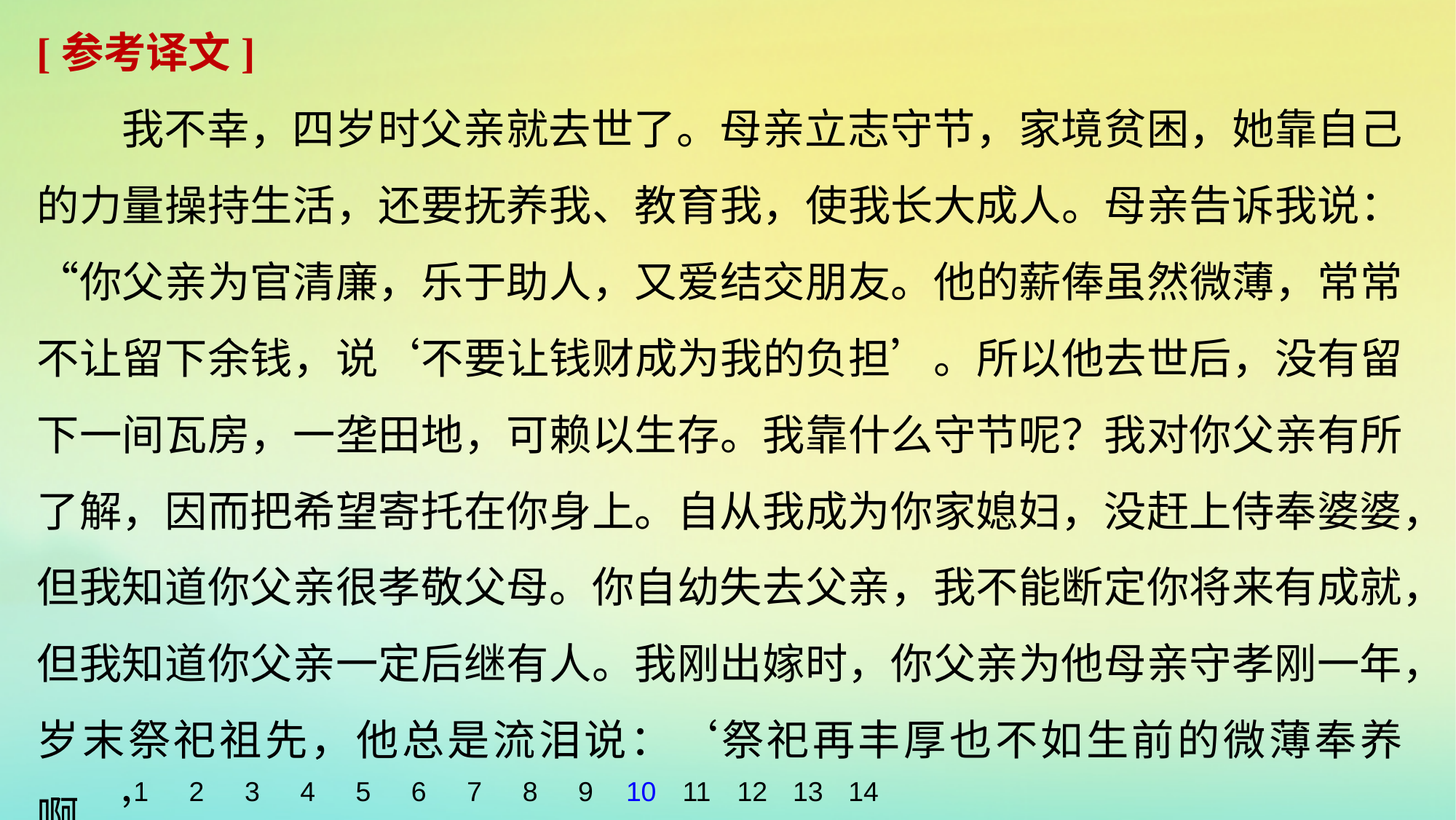

[参考译文]
我不幸，四岁时父亲就去世了。母亲立志守节，家境贫困，她靠自己的力量操持生活，还要抚养我、教育我，使我长大成人。母亲告诉我说：“你父亲为官清廉，乐于助人，又爱结交朋友。他的薪俸虽然微薄，常常不让留下余钱，说‘不要让钱财成为我的负担’。所以他去世后，没有留下一间瓦房，一垄田地，可赖以生存。我靠什么守节呢？我对你父亲有所了解，因而把希望寄托在你身上。自从我成为你家媳妇，没赶上侍奉婆婆，但我知道你父亲很孝敬父母。你自幼失去父亲，我不能断定你将来有成就，但我知道你父亲一定后继有人。我刚出嫁时，你父亲为他母亲守孝刚一年，岁末祭祀祖先，他总是流泪说：‘祭祀再丰厚也不如生前的微薄奉养啊。’
1
2
3
4
5
6
7
8
9
10
11
12
13
14